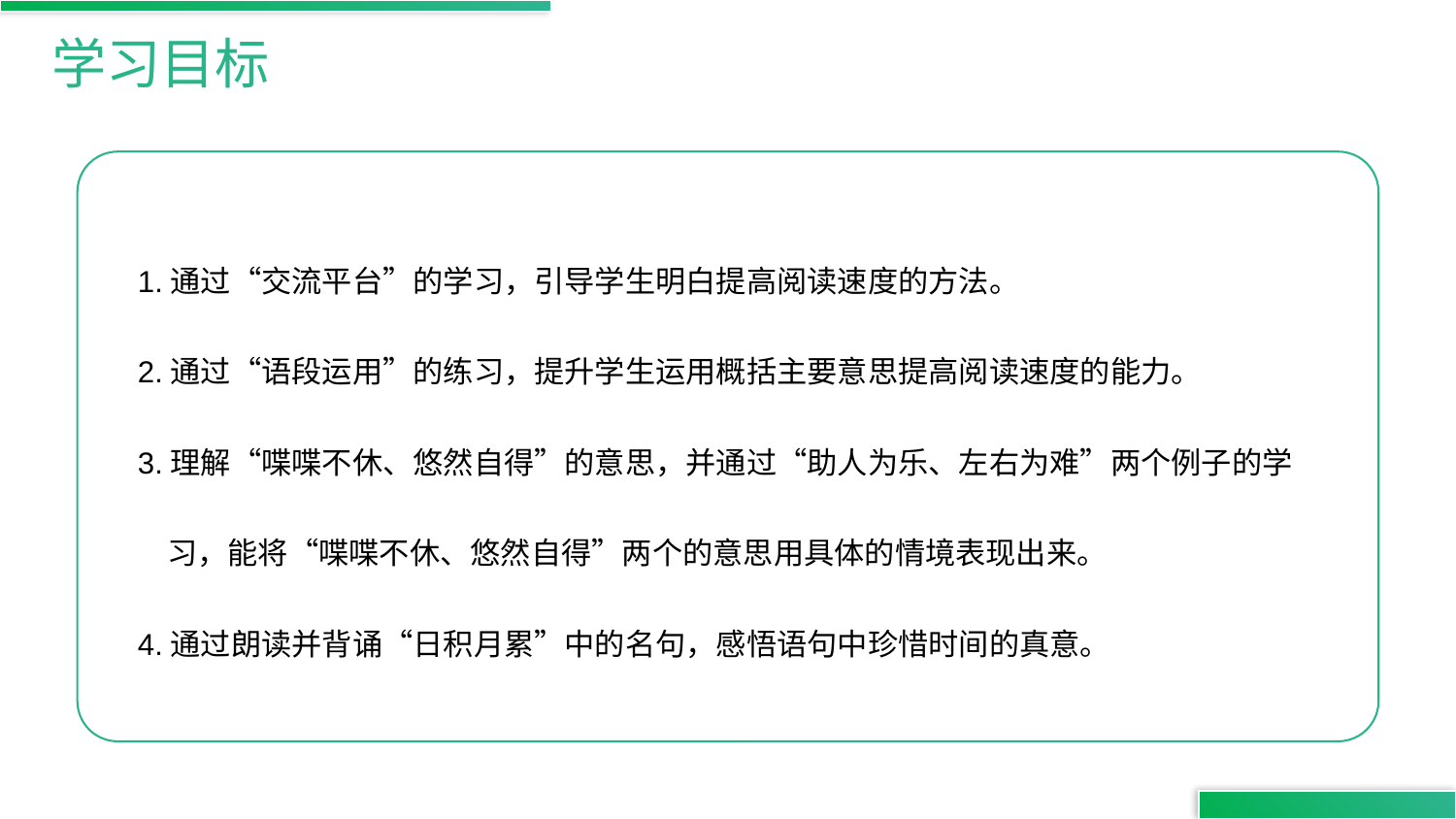

学习目标
1.通过“交流平台”的学习，引导学生明白提高阅读速度的方法。
2.通过“语段运用”的练习，提升学生运用概括主要意思提高阅读速度的能力。
3.理解“喋喋不休、悠然自得”的意思，并通过“助人为乐、左右为难”两个例子的学习，能将“喋喋不休、悠然自得”两个的意思用具体的情境表现出来。
4.通过朗读并背诵“日积月累”中的名句，感悟语句中珍惜时间的真意。